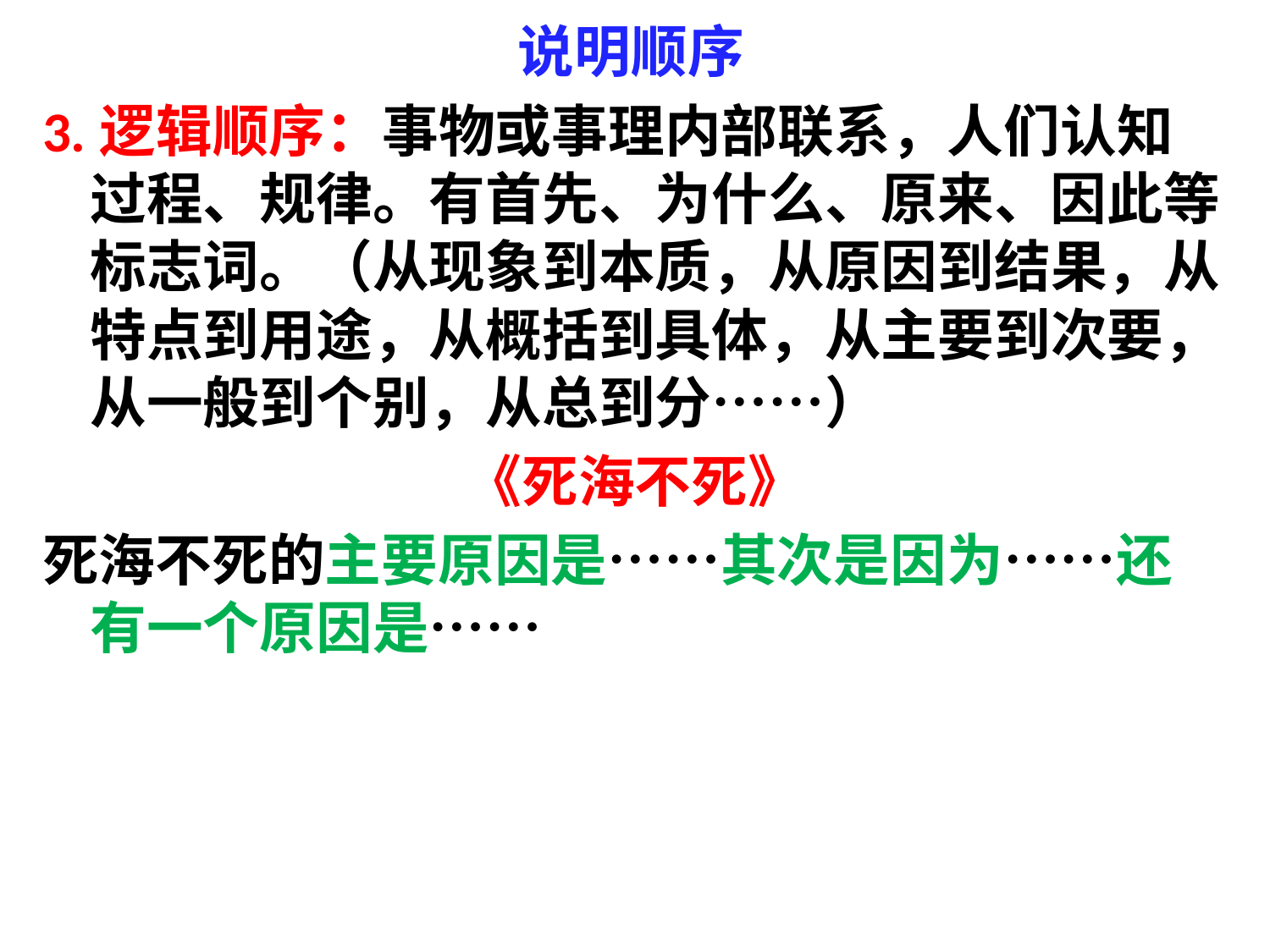

# 说明顺序
3.逻辑顺序：事物或事理内部联系，人们认知过程、规律。有首先、为什么、原来、因此等标志词。（从现象到本质，从原因到结果，从特点到用途，从概括到具体，从主要到次要，从一般到个别，从总到分……）
《死海不死》
死海不死的主要原因是……其次是因为……还有一个原因是……